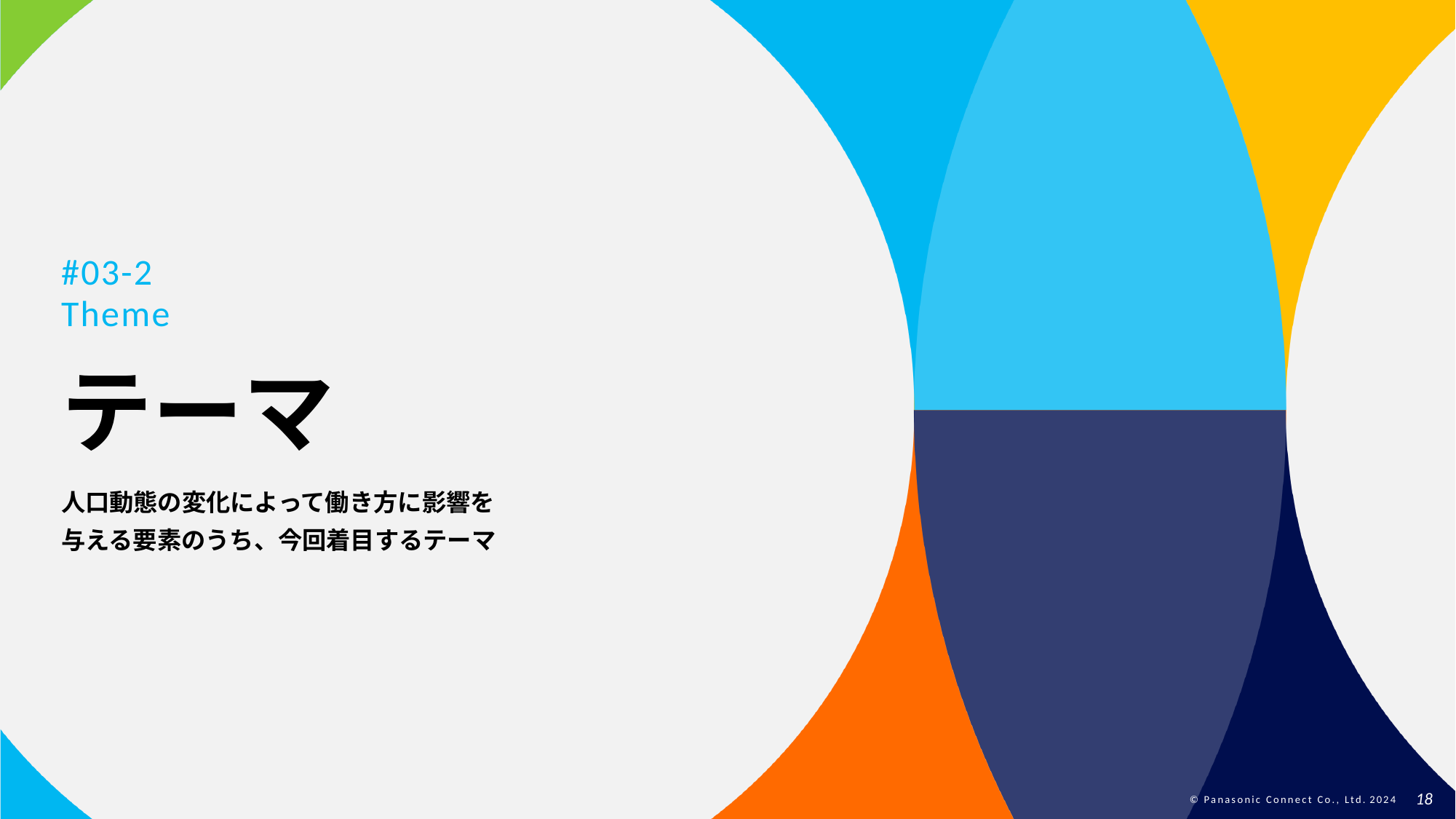

#03-2
Theme
テーマ
人口動態の変化によって働き方に影響を
与える要素のうち、今回着目するテーマ